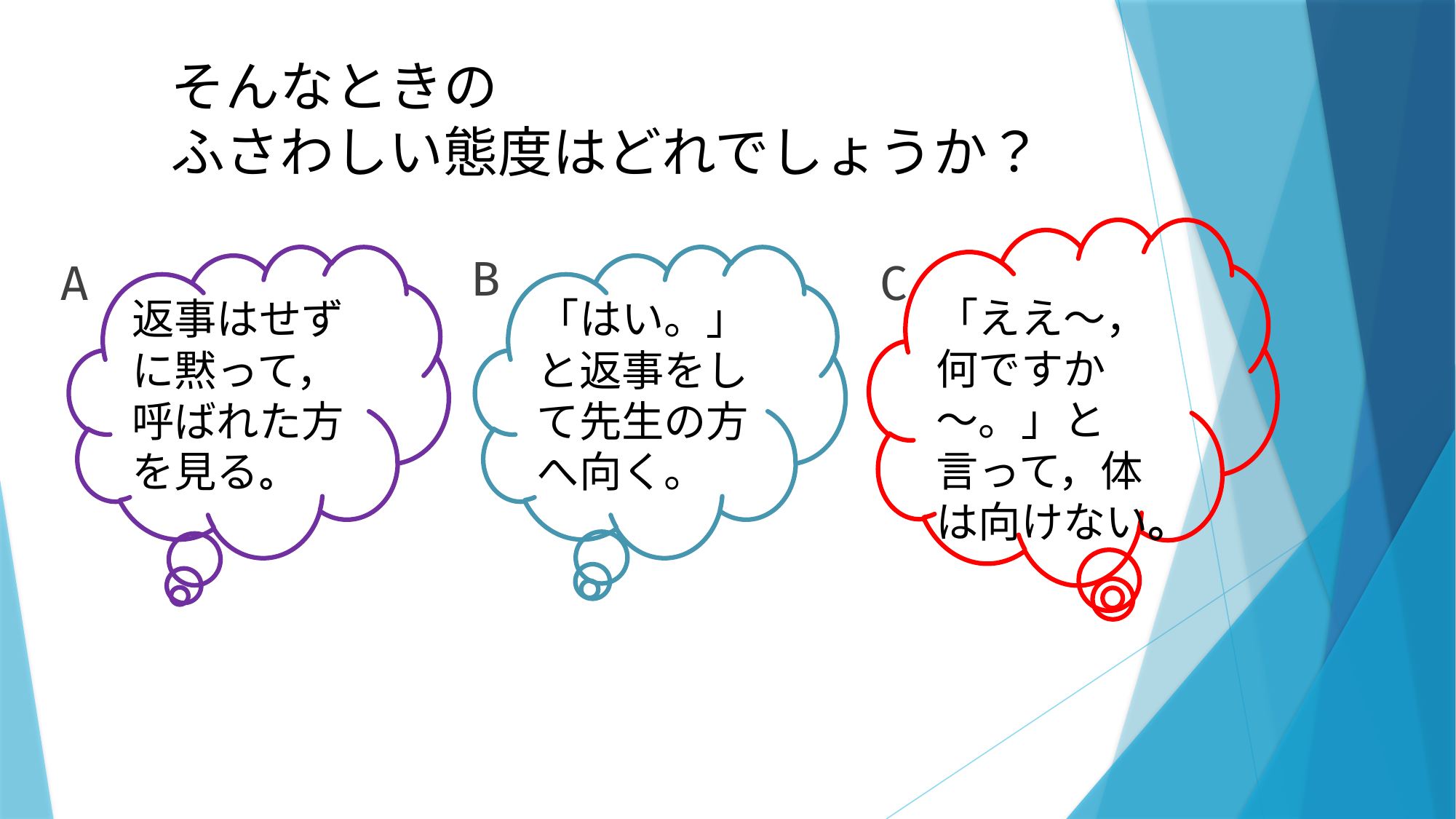

# そんなときの ふさわしい態度はどれでしょうか？

「ええ～，何ですか～。」と言って，体は向けない。
B

C
A

返事はせずに黙って，呼ばれた方を見る。
「はい。」と返事をして先生の方へ向く。